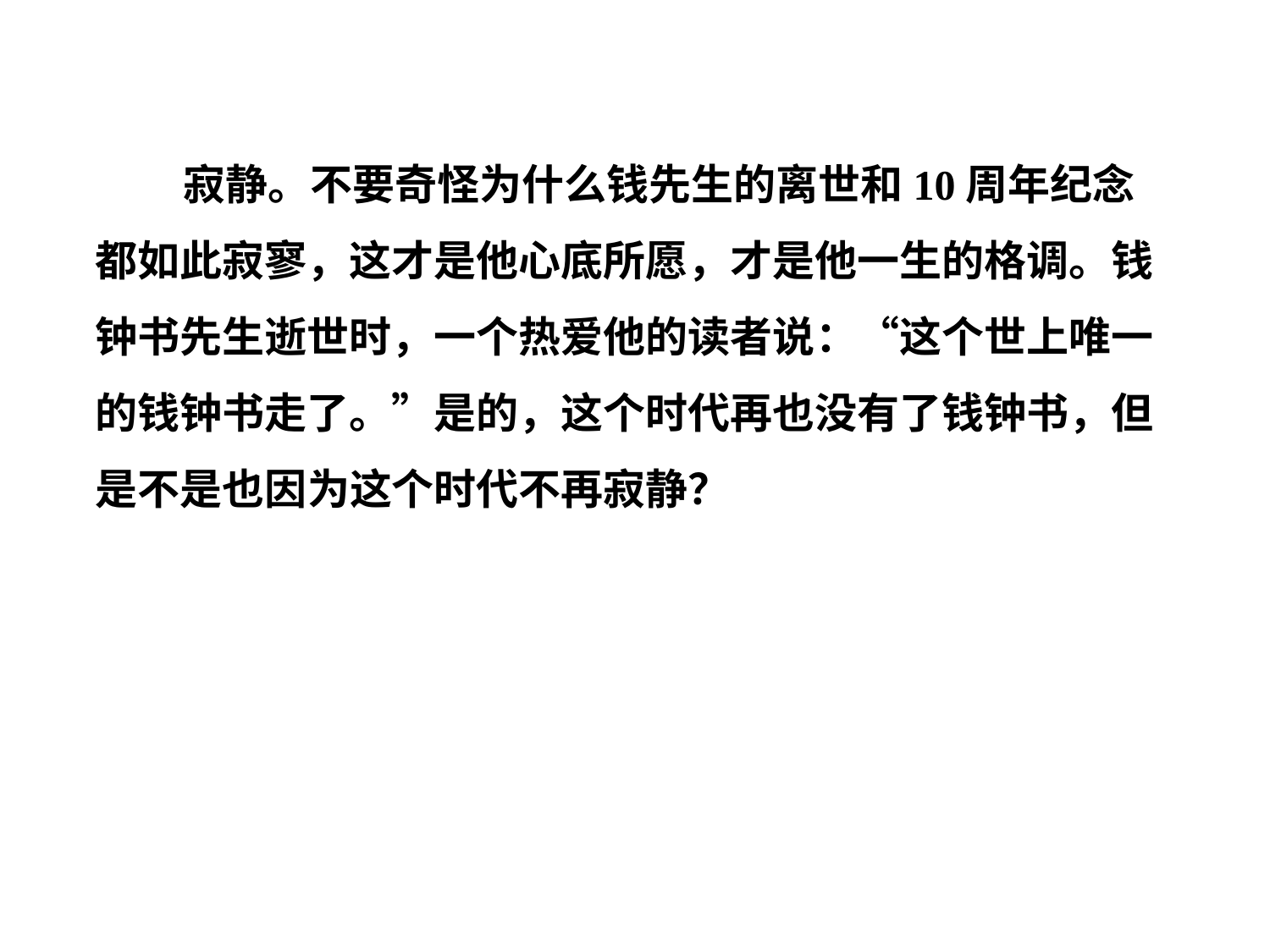

寂静。不要奇怪为什么钱先生的离世和10周年纪念都如此寂寥，这才是他心底所愿，才是他一生的格调。钱钟书先生逝世时，一个热爱他的读者说：“这个世上唯一的钱钟书走了。”是的，这个时代再也没有了钱钟书，但是不是也因为这个时代不再寂静？